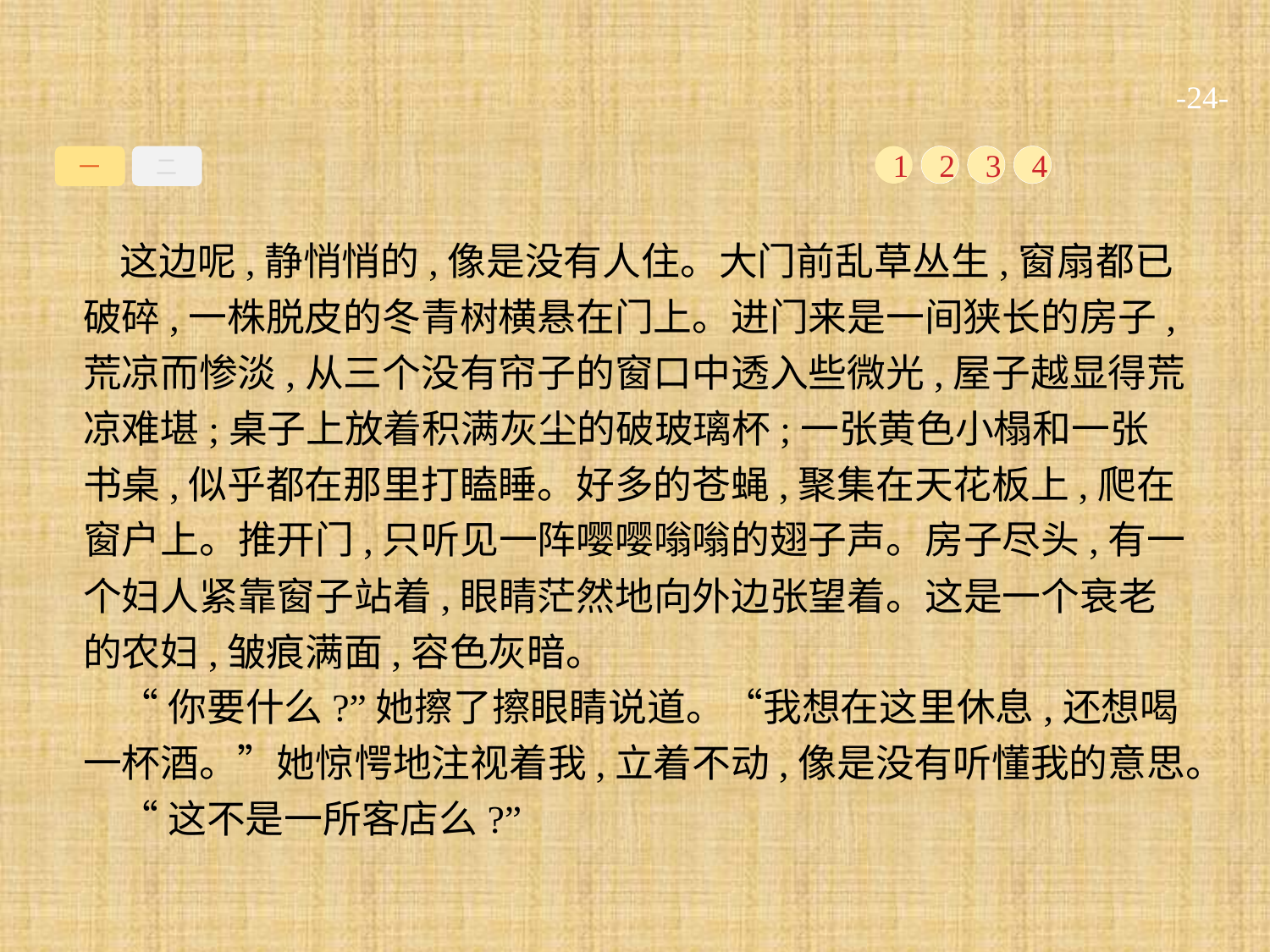

-24-
一
二
1
2
3
4
这边呢,静悄悄的,像是没有人住。大门前乱草丛生,窗扇都已破碎,一株脱皮的冬青树横悬在门上。进门来是一间狭长的房子,荒凉而惨淡,从三个没有帘子的窗口中透入些微光,屋子越显得荒凉难堪;桌子上放着积满灰尘的破玻璃杯;一张黄色小榻和一张书桌,似乎都在那里打瞌睡。好多的苍蝇,聚集在天花板上,爬在窗户上。推开门,只听见一阵嘤嘤嗡嗡的翅子声。房子尽头,有一个妇人紧靠窗子站着,眼睛茫然地向外边张望着。这是一个衰老的农妇,皱痕满面,容色灰暗。
“你要什么?”她擦了擦眼睛说道。“我想在这里休息,还想喝一杯酒。”她惊愕地注视着我,立着不动,像是没有听懂我的意思。
“这不是一所客店么?”